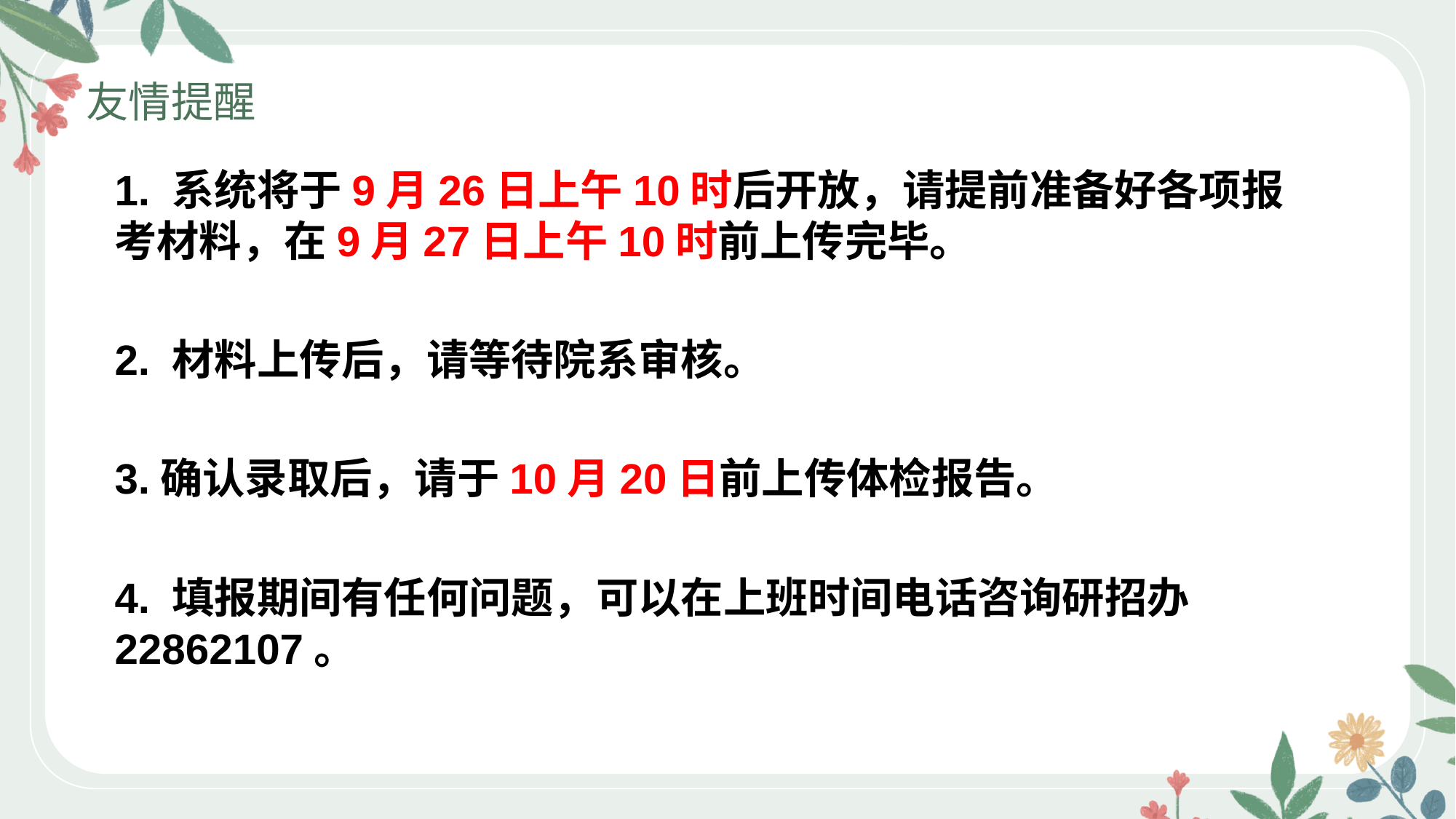

友情提醒
1. 系统将于9月26日上午10时后开放，请提前准备好各项报考材料，在9月27日上午10时前上传完毕。

2. 材料上传后，请等待院系审核。

3.确认录取后，请于10月20日前上传体检报告。

4. 填报期间有任何问题，可以在上班时间电话咨询研招办 22862107。